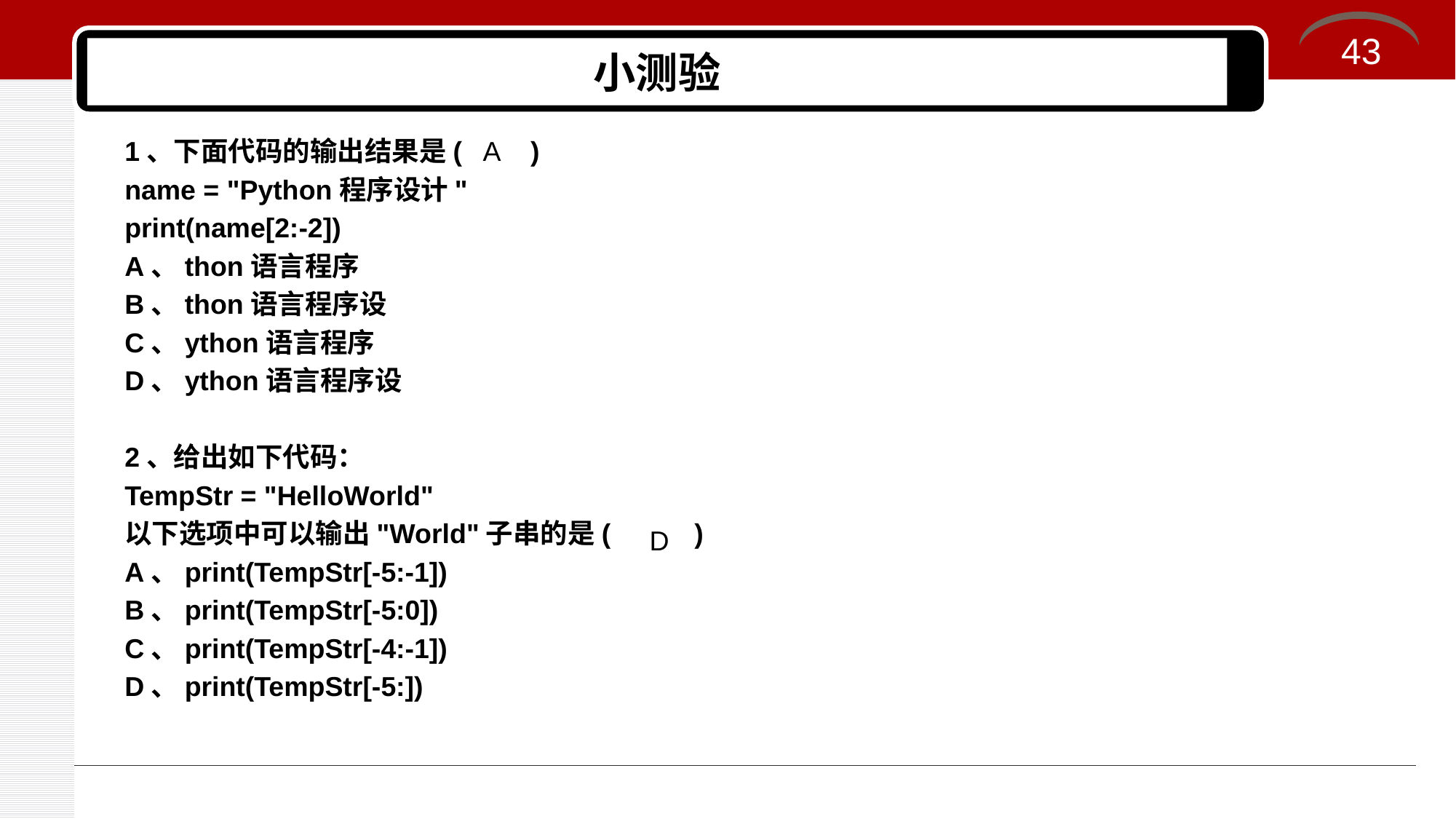

43
# 小测验
1、下面代码的输出结果是(         )
name = "Python程序设计"
print(name[2:-2])
A、thon语言程序
B、thon语言程序设
C、ython语言程序
D、ython语言程序设

2、给出如下代码：
TempStr = "HelloWorld"
以下选项中可以输出"World"子串的是(           )
A、print(TempStr[-5:-1])
B、print(TempStr[-5:0])
C、print(TempStr[-4:-1])
D、print(TempStr[-5:])

A
D